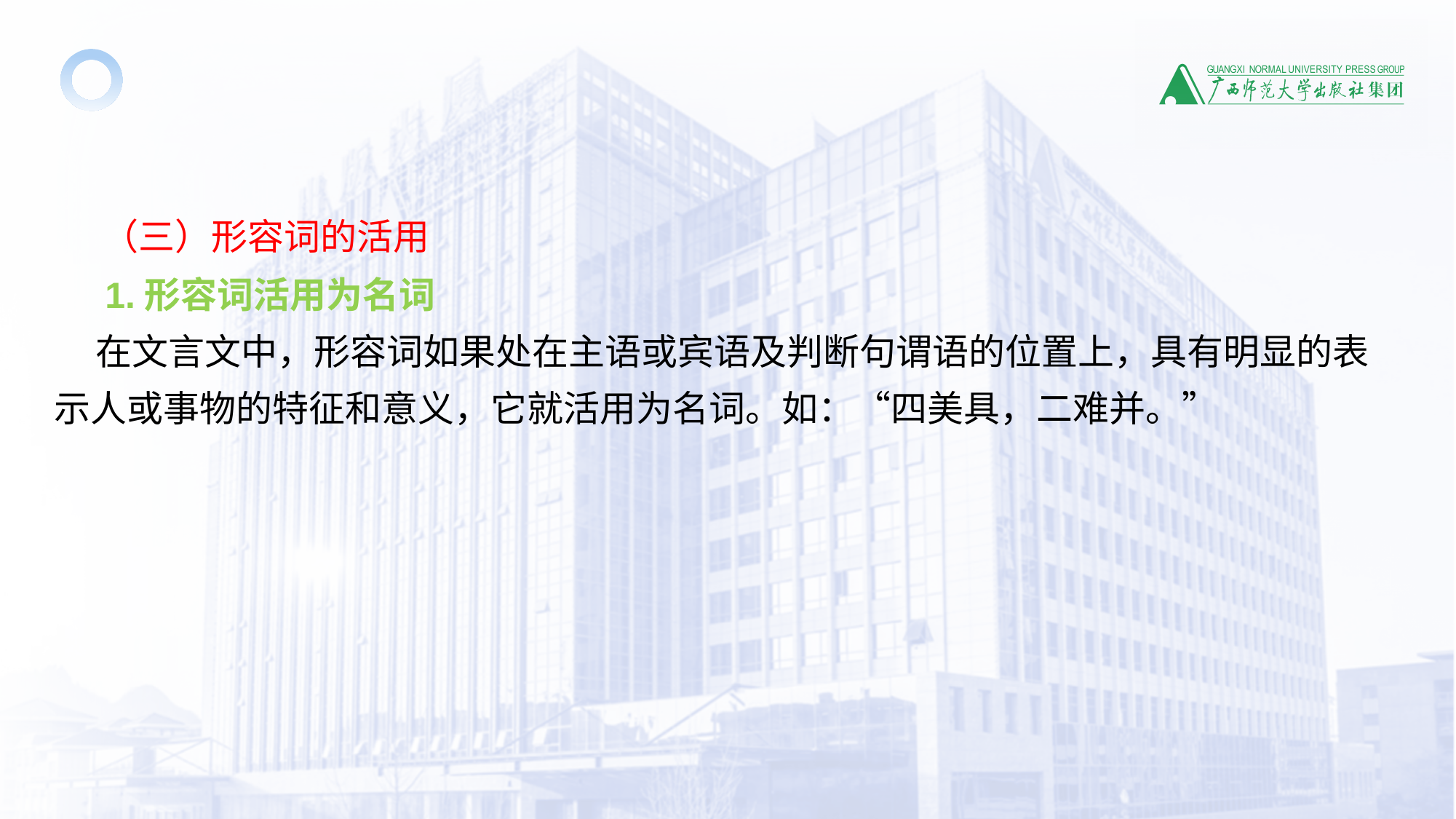

（三）形容词的活用
     1.形容词活用为名词
    在文言文中，形容词如果处在主语或宾语及判断句谓语的位置上，具有明显的表示人或事物的特征和意义，它就活用为名词。如：“四美具，二难并。”